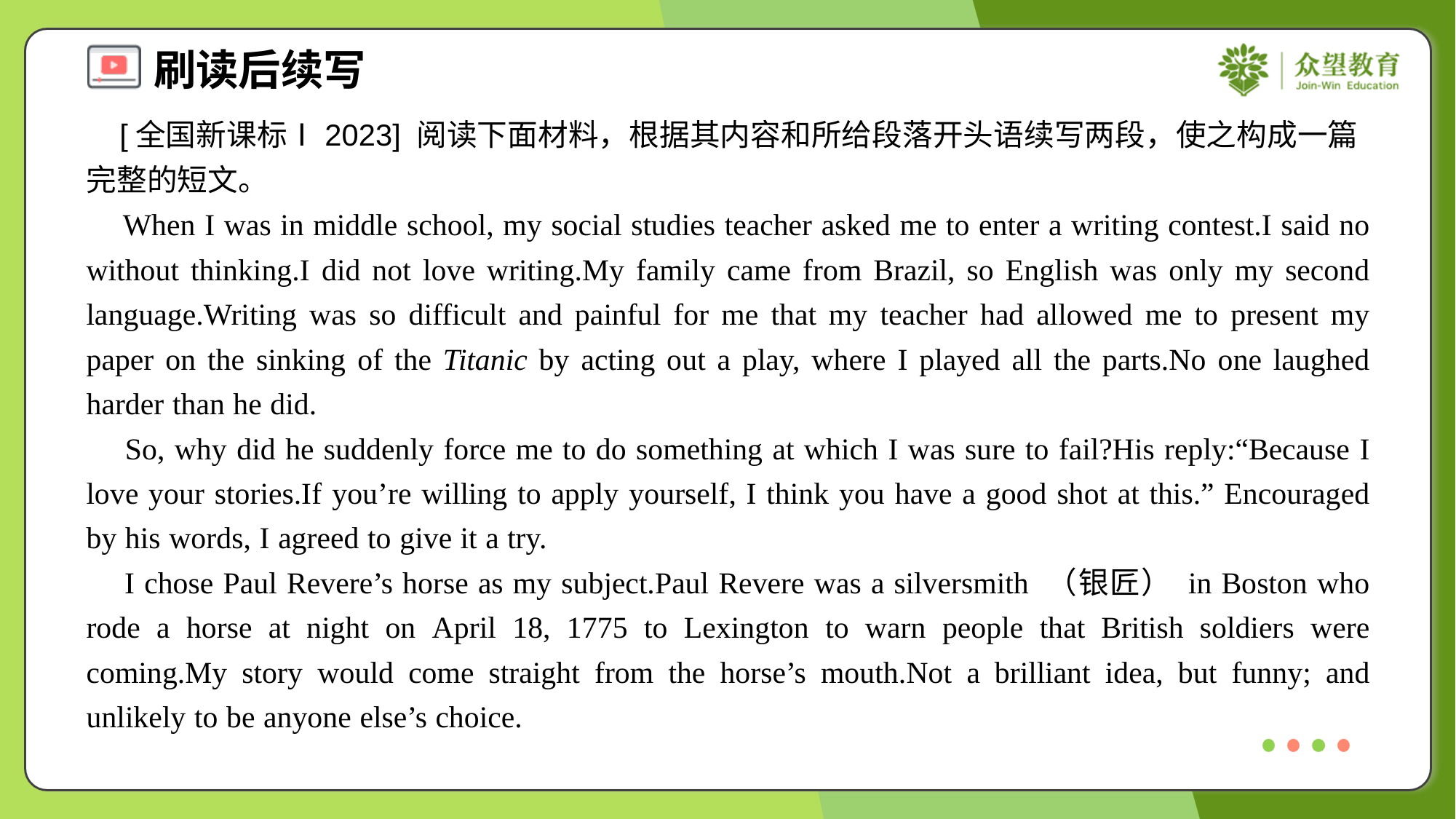

[全国新课标Ⅰ2023] 阅读下面材料，根据其内容和所给段落开头语续写两段，使之构成一篇完整的短文。
    When I was in middle school, my social studies teacher asked me to enter a writing contest.I said no without thinking.I did not love writing.My family came from Brazil, so English was only my second language.Writing was so difficult and painful for me that my teacher had allowed me to present my paper on the sinking of the Titanic by acting out a play, where I played all the parts.No one laughed harder than he did.
    So, why did he suddenly force me to do something at which I was sure to fail?His reply:“Because I love your stories.If you’re willing to apply yourself, I think you have a good shot at this.” Encouraged by his words, I agreed to give it a try.
    I chose Paul Revere’s horse as my subject.Paul Revere was a silversmith （银匠） in Boston who rode a horse at night on April 18, 1775 to Lexington to warn people that British soldiers were coming.My story would come straight from the horse’s mouth.Not a brilliant idea, but funny; and unlikely to be anyone else’s choice.